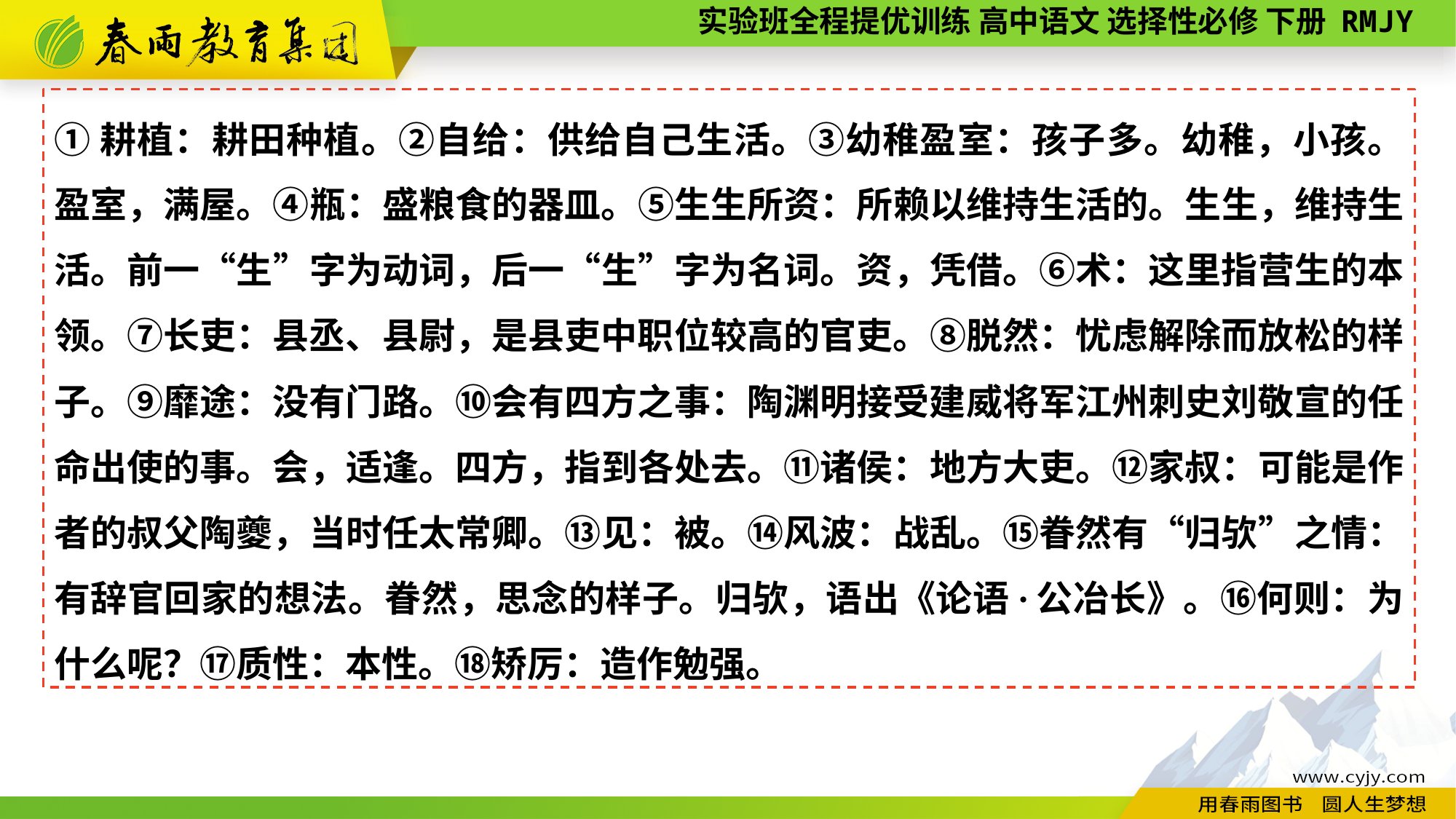

①耕植：耕田种植。②自给：供给自己生活。③幼稚盈室：孩子多。幼稚，小孩。盈室，满屋。④瓶：盛粮食的器皿。⑤生生所资：所赖以维持生活的。生生，维持生活。前一“生”字为动词，后一“生”字为名词。资，凭借。⑥术：这里指营生的本领。⑦长吏：县丞、县尉，是县吏中职位较高的官吏。⑧脱然：忧虑解除而放松的样子。⑨靡途：没有门路。⑩会有四方之事：陶渊明接受建威将军江州刺史刘敬宣的任命出使的事。会，适逢。四方，指到各处去。⑪诸侯：地方大吏。⑫家叔：可能是作者的叔父陶夔，当时任太常卿。⑬见：被。⑭风波：战乱。⑮眷然有“归欤”之情：有辞官回家的想法。眷然，思念的样子。归欤，语出《论语·公冶长》。⑯何则：为什么呢？⑰质性：本性。⑱矫厉：造作勉强。